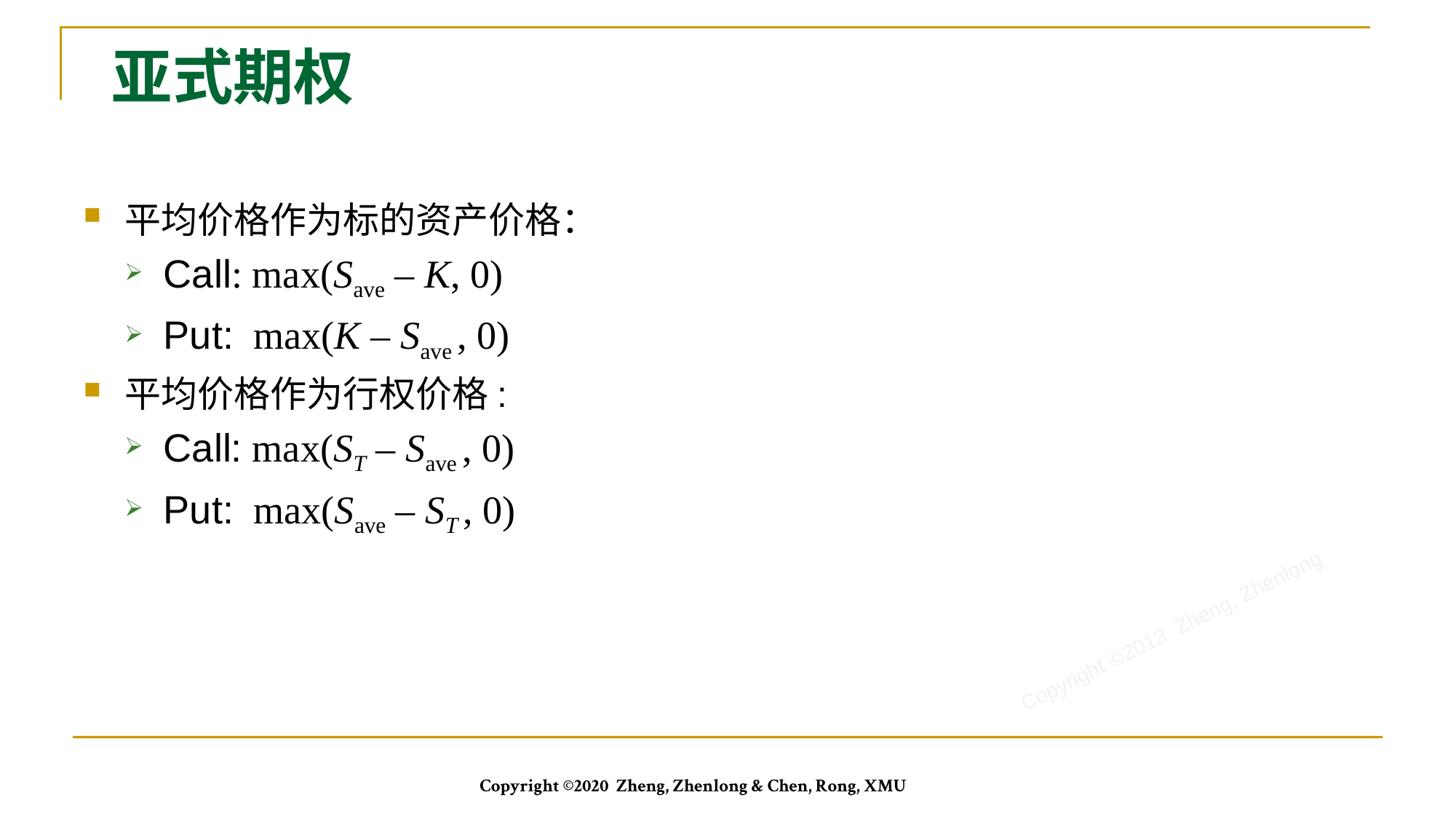

# 亚式期权
平均价格作为标的资产价格：
Call: max(Save – K, 0)
Put:  max(K – Save , 0)
平均价格作为行权价格:
Call: max(ST – Save , 0)
Put:  max(Save – ST , 0)

Copyright ©2020  Zheng, Zhenlong & Chen, Rong, XMU